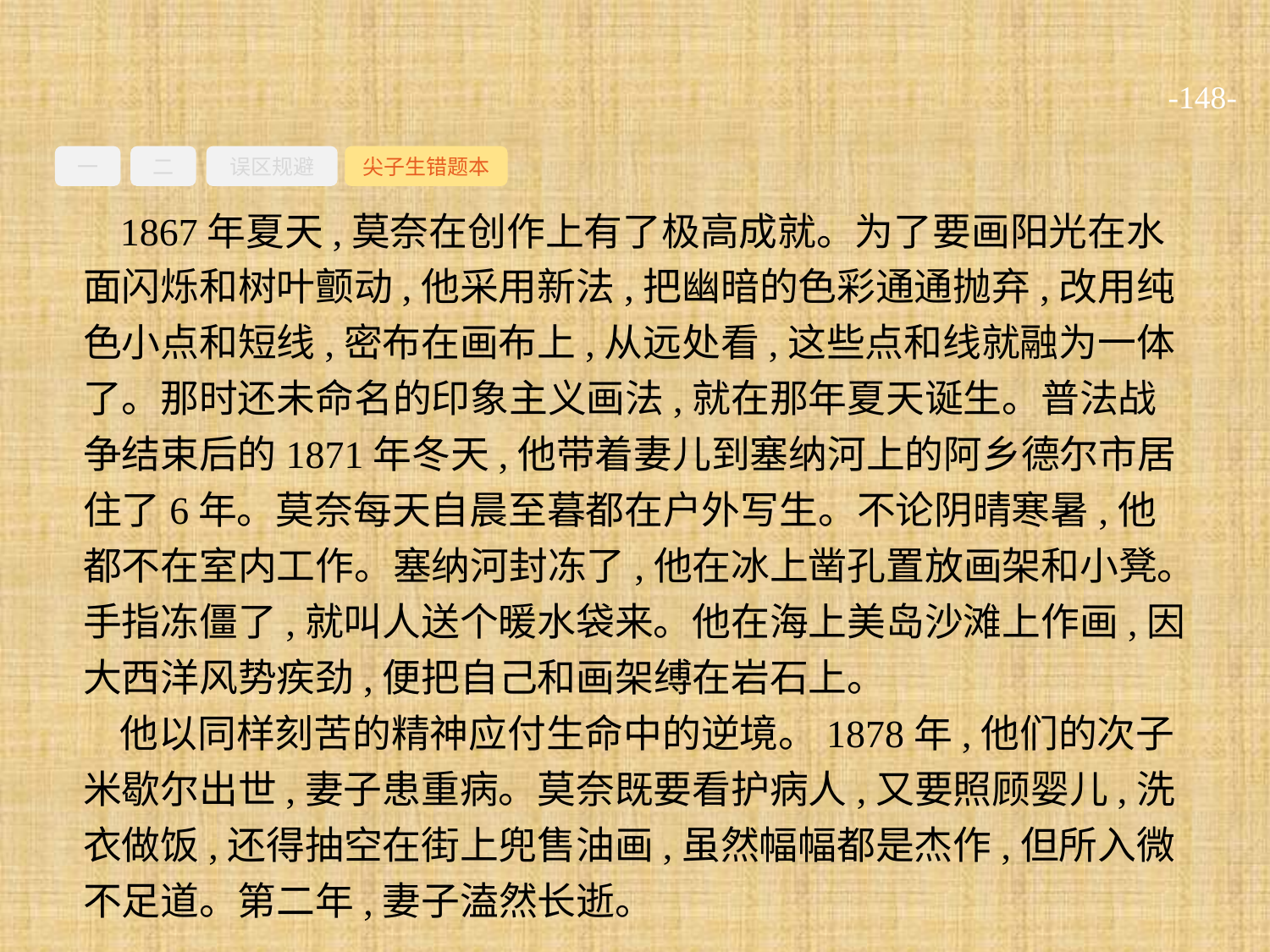

-148-
一
二
误区规避
尖子生错题本
1867年夏天,莫奈在创作上有了极高成就。为了要画阳光在水面闪烁和树叶颤动,他采用新法,把幽暗的色彩通通抛弃,改用纯色小点和短线,密布在画布上,从远处看,这些点和线就融为一体了。那时还未命名的印象主义画法,就在那年夏天诞生。普法战争结束后的1871年冬天,他带着妻儿到塞纳河上的阿乡德尔市居住了6年。莫奈每天自晨至暮都在户外写生。不论阴晴寒暑,他都不在室内工作。塞纳河封冻了,他在冰上凿孔置放画架和小凳。手指冻僵了,就叫人送个暖水袋来。他在海上美岛沙滩上作画,因大西洋风势疾劲,便把自己和画架缚在岩石上。
他以同样刻苦的精神应付生命中的逆境。1878年,他们的次子米歇尔出世,妻子患重病。莫奈既要看护病人,又要照顾婴儿,洗衣做饭,还得抽空在街上兜售油画,虽然幅幅都是杰作,但所入微不足道。第二年,妻子溘然长逝。